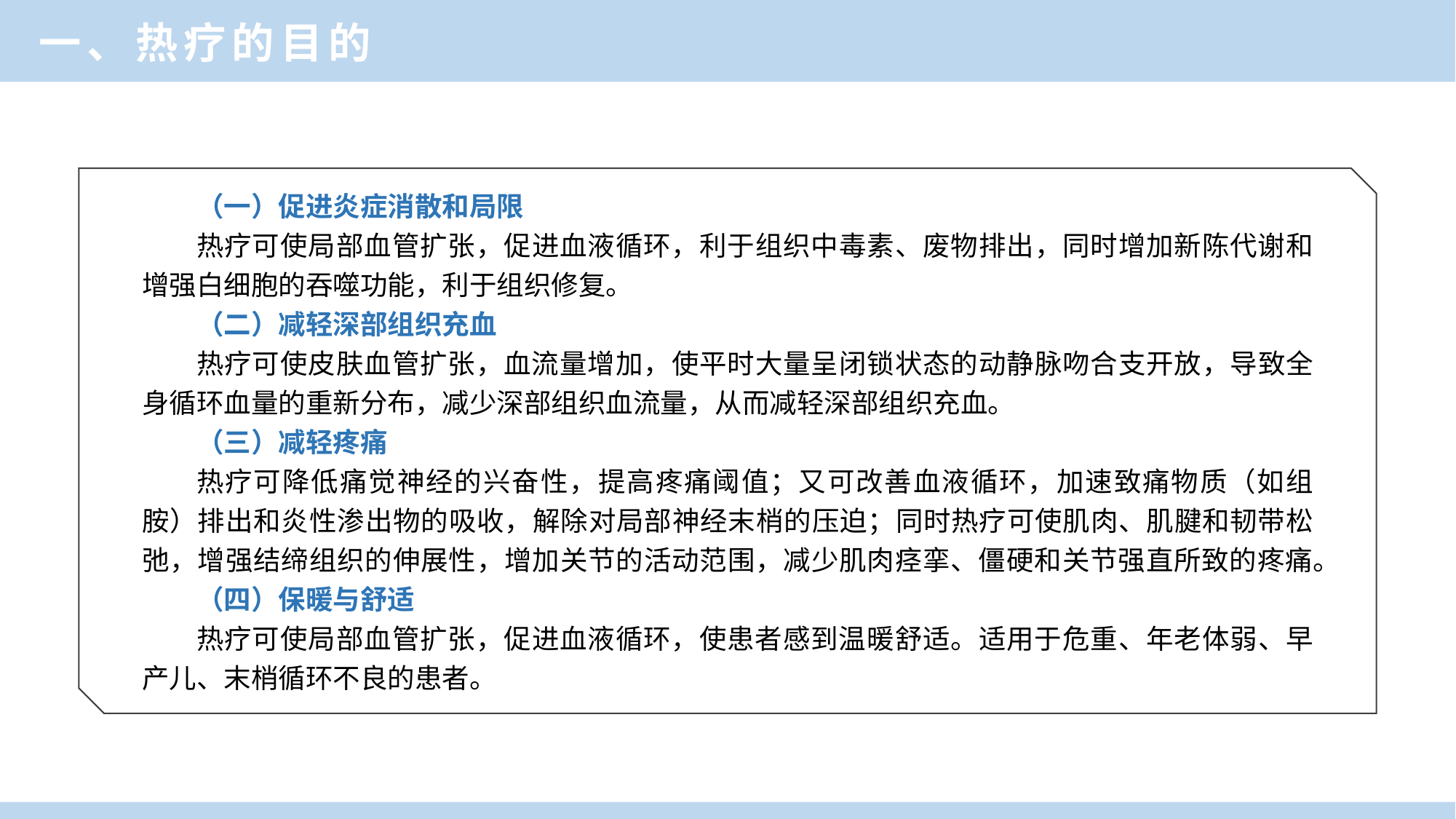

一、热疗的目的

（一）促进炎症消散和局限
热疗可使局部血管扩张，促进血液循环，利于组织中毒素、废物排出，同时增加新陈代谢和增强白细胞的吞噬功能，利于组织修复。
（二）减轻深部组织充血
热疗可使皮肤血管扩张，血流量增加，使平时大量呈闭锁状态的动静脉吻合支开放，导致全身循环血量的重新分布，减少深部组织血流量，从而减轻深部组织充血。
（三）减轻疼痛
热疗可降低痛觉神经的兴奋性，提高疼痛阈值；又可改善血液循环，加速致痛物质（如组胺）排出和炎性渗出物的吸收，解除对局部神经末梢的压迫；同时热疗可使肌肉、肌腱和韧带松弛，增强结缔组织的伸展性，增加关节的活动范围，减少肌肉痉挛、僵硬和关节强直所致的疼痛。
（四）保暖与舒适
热疗可使局部血管扩张，促进血液循环，使患者感到温暖舒适。适用于危重、年老体弱、早产儿、末梢循环不良的患者。